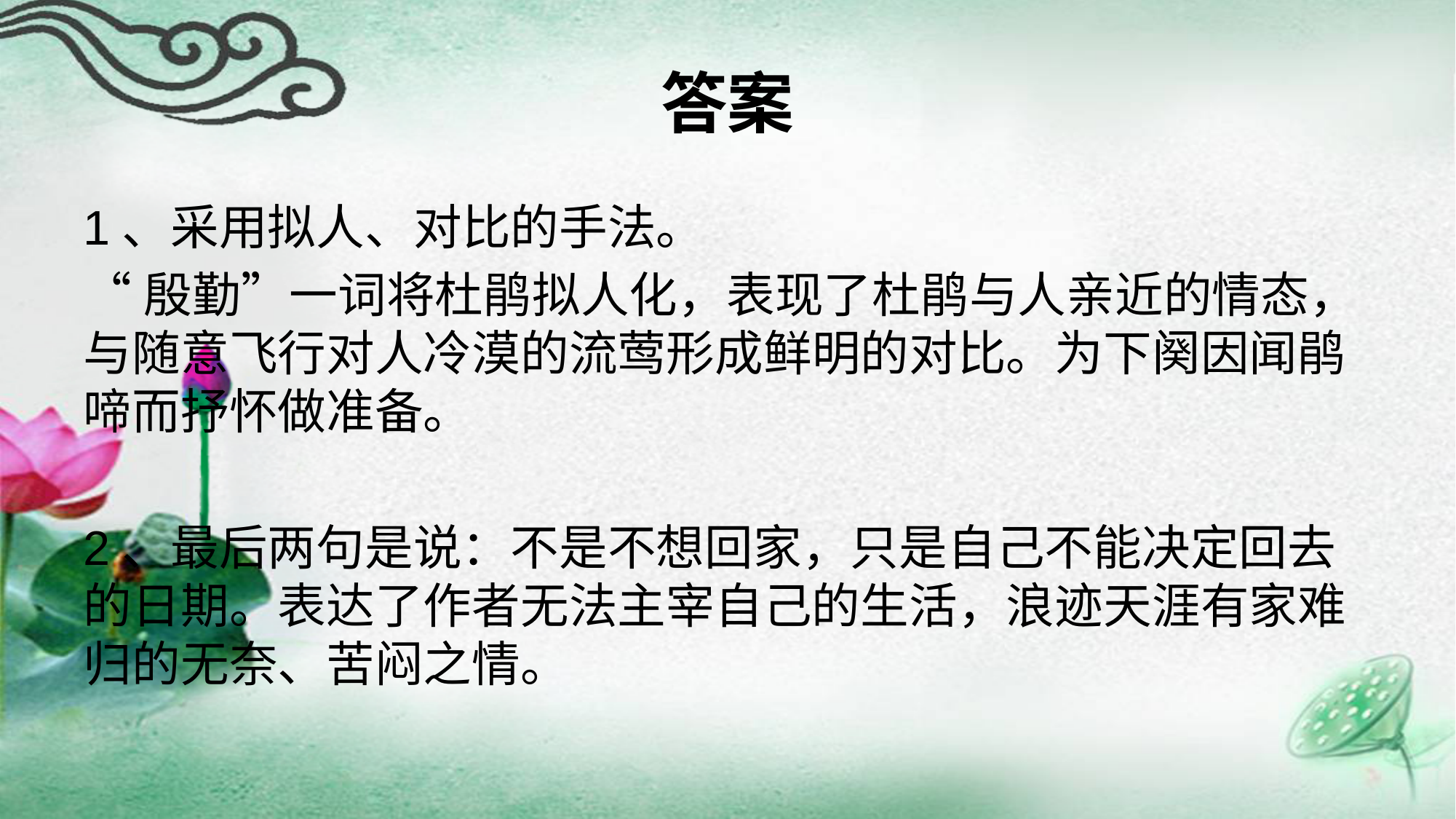

# 答案
1、采用拟人、对比的手法。
“殷勤”一词将杜鹃拟人化，表现了杜鹃与人亲近的情态，与随意飞行对人冷漠的流莺形成鲜明的对比。为下阕因闻鹃啼而抒怀做准备。

2、最后两句是说：不是不想回家，只是自己不能决定回去的日期。表达了作者无法主宰自己的生活，浪迹天涯有家难归的无奈、苦闷之情。